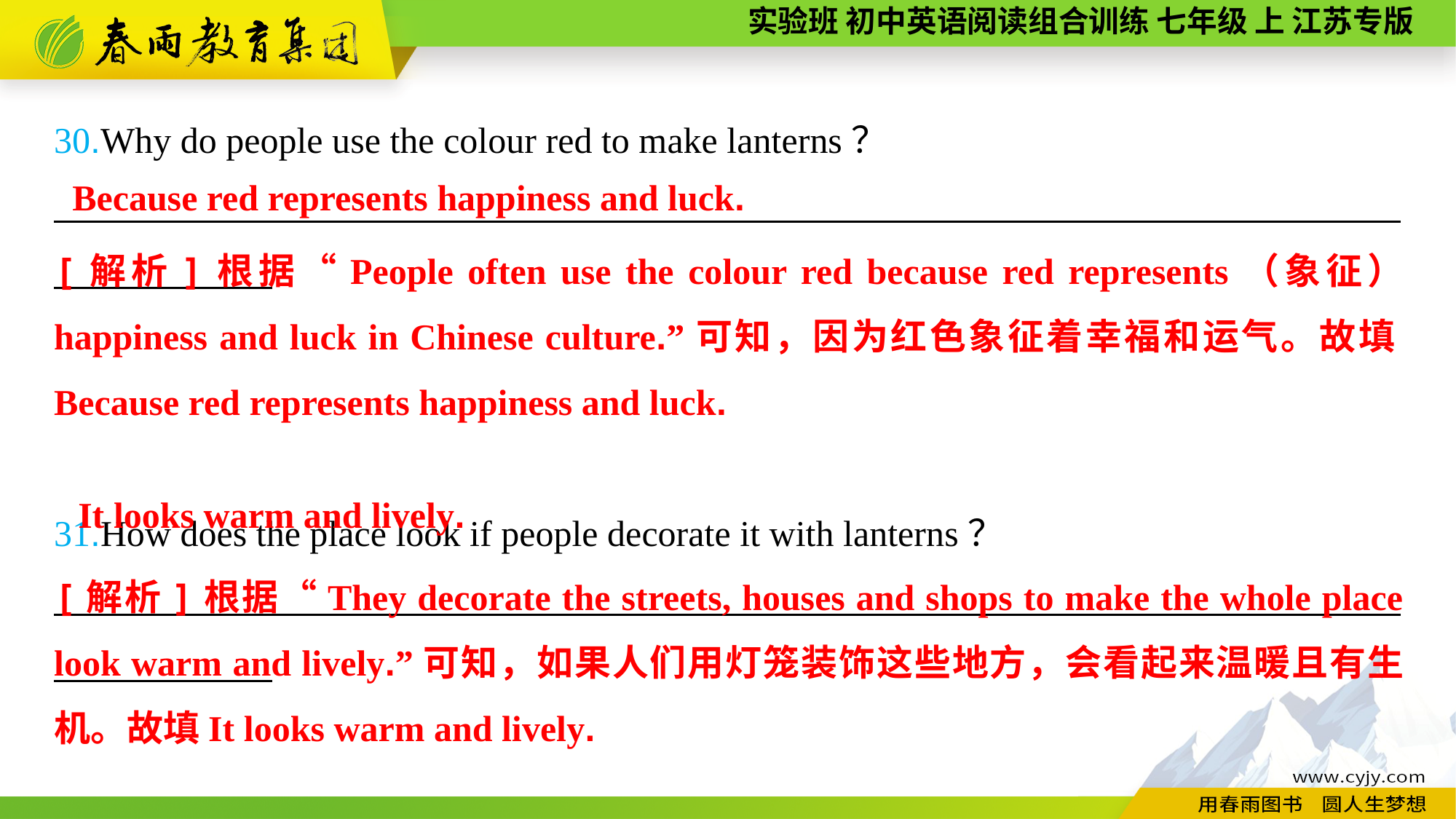

30.Why do people use the colour red to make lanterns？
__________________________________________________________________________

31.How does the place look if people decorate it with lanterns？
__________________________________________________________________________
Because red represents happiness and luck.
[解析]根据“People often use the colour red because red represents（象征） happiness and luck in Chinese culture.”可知，因为红色象征着幸福和运气。故填Because red represents happiness and luck.
It looks warm and lively.
[解析]根据“They decorate the streets, houses and shops to make the whole place look warm and lively.”可知，如果人们用灯笼装饰这些地方，会看起来温暖且有生机。故填It looks warm and lively.